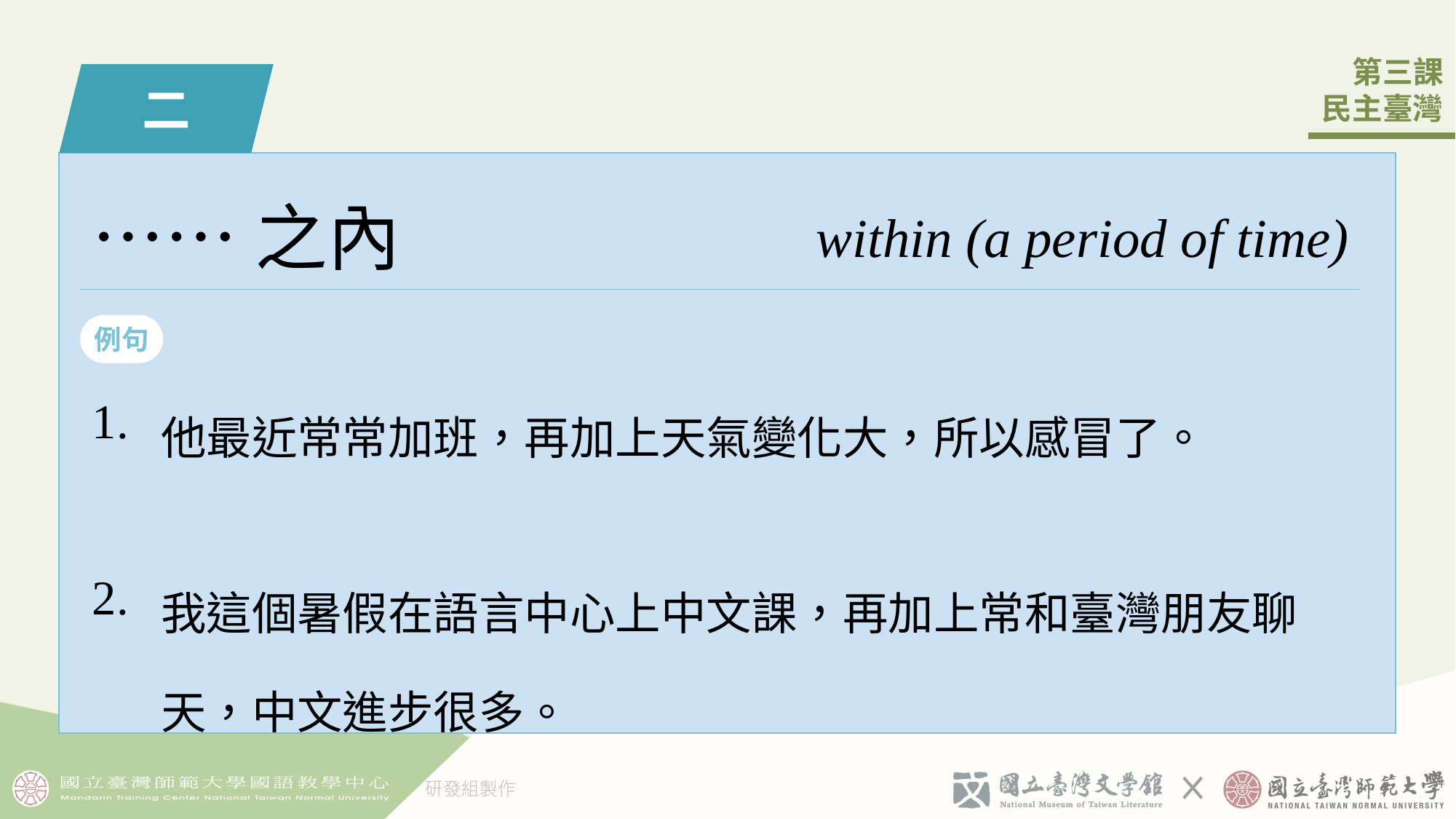

二
……之內
within (a period of time)
例句
| 1. | 他最近常常加班，再加上天氣變化大，所以感冒了。 |
| --- | --- |
| 2. | 我這個󠇡暑假󠇡在語言中心上中文課，再加上常和󠇡臺灣朋友聊天，中文進步很多。 |
4